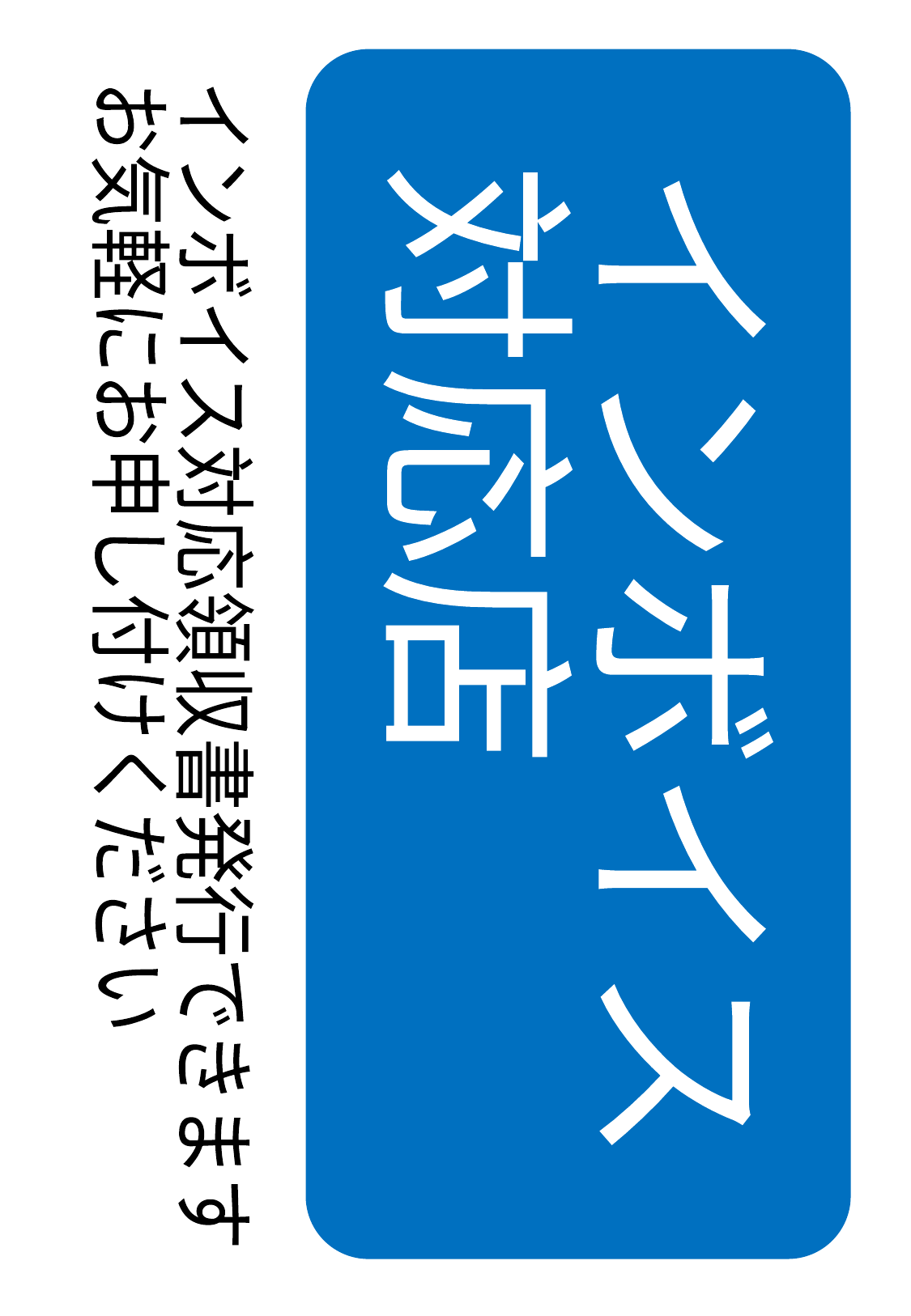

インボイス
対応店
インボイス対応領収書発行できます
お気軽にお申し付けください